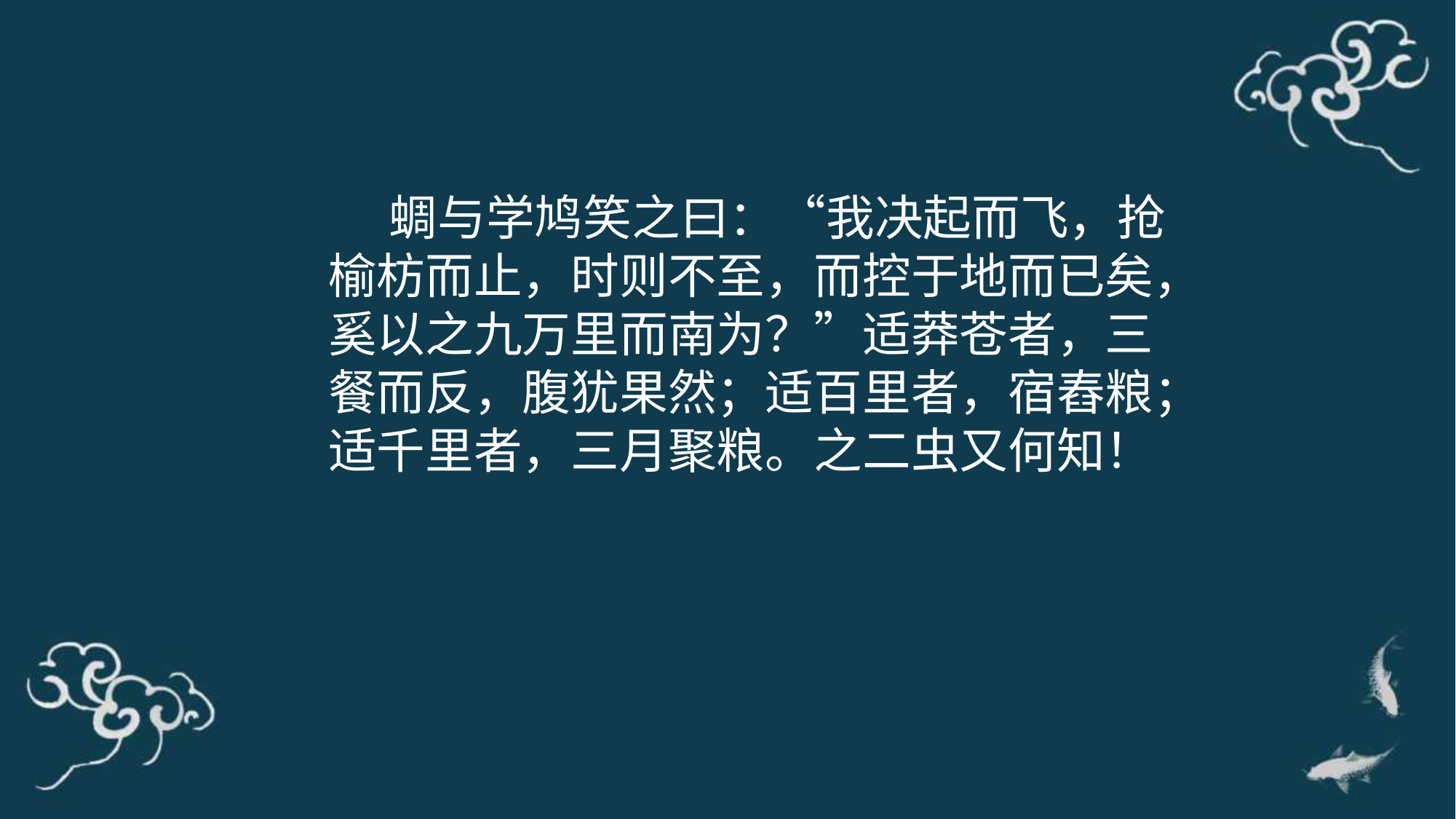

蜩与学鸠笑之曰：“我决起而飞，抢榆枋而止，时则不至，而控于地而已矣，奚以之九万里而南为？”适莽苍者，三餐而反，腹犹果然；适百里者，宿舂粮；适千里者，三月聚粮。之二虫又何知！